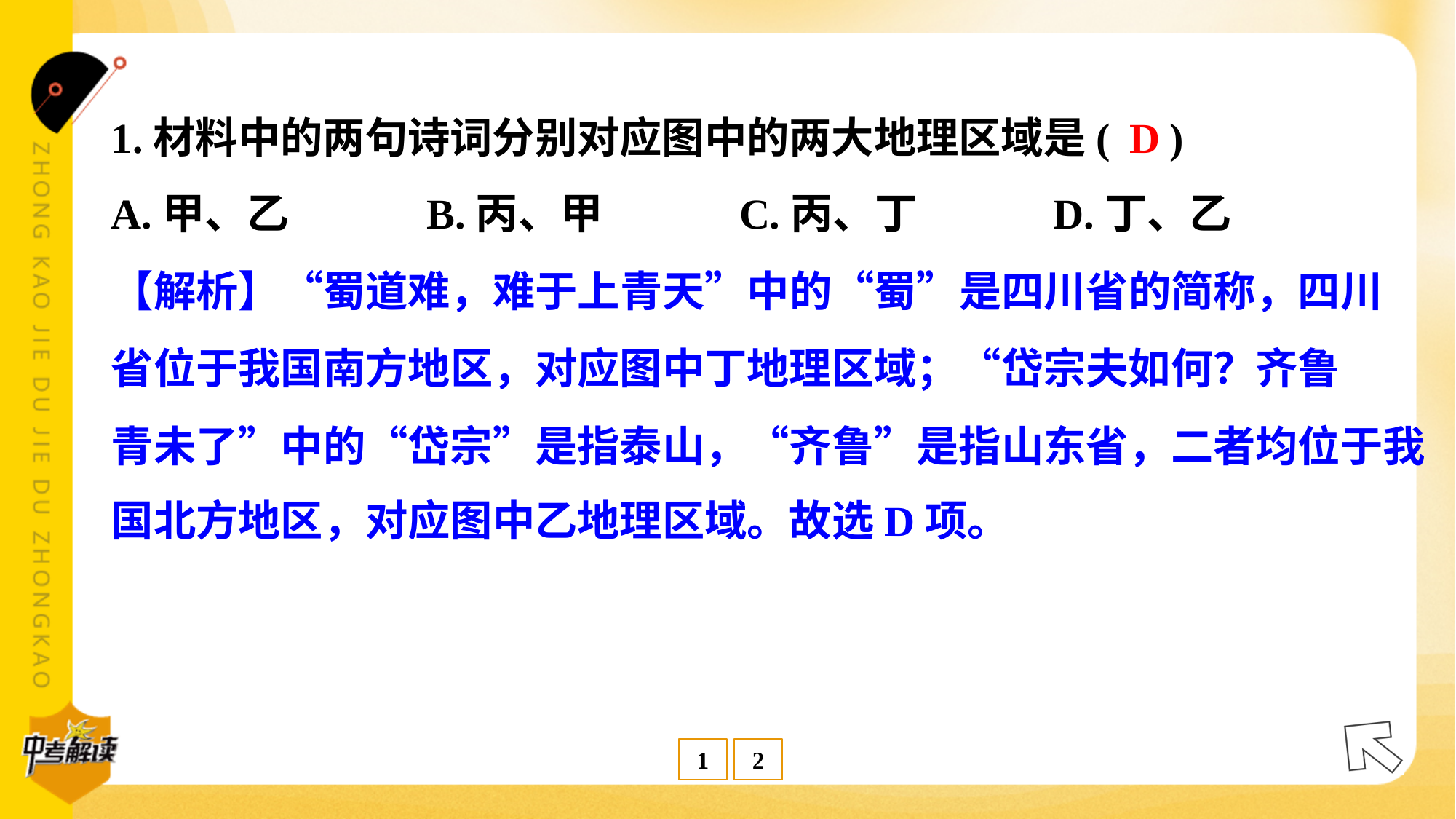

D
1.材料中的两句诗词分别对应图中的两大地理区域是(     )
A.甲、乙	B.丙、甲	C.丙、丁	D.丁、乙
【解析】“蜀道难，难于上青天”中的“蜀”是四川省的简称，四川
省位于我国南方地区，对应图中丁地理区域；“岱宗夫如何？齐鲁
青未了”中的“岱宗”是指泰山，“齐鲁”是指山东省，二者均位于我
国北方地区，对应图中乙地理区域。故选D项。